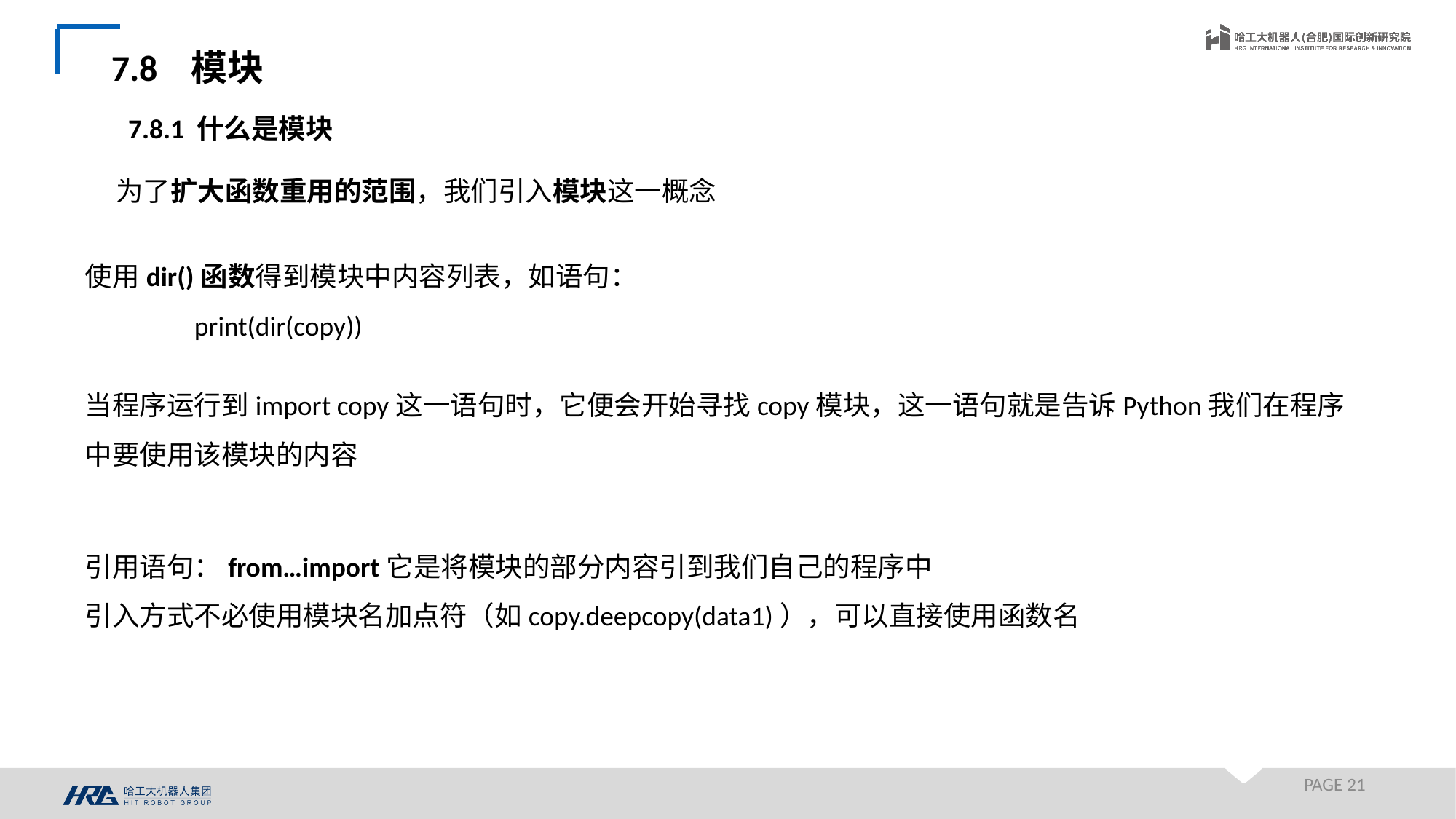

7.8   模块
7.8.1 什么是模块
为了扩大函数重用的范围，我们引入模块这一概念
使用dir()函数得到模块中内容列表，如语句：
	print(dir(copy))
当程序运行到import copy这一语句时，它便会开始寻找copy模块，这一语句就是告诉Python我们在程序中要使用该模块的内容
引用语句：from…import它是将模块的部分内容引到我们自己的程序中
引入方式不必使用模块名加点符（如copy.deepcopy(data1)），可以直接使用函数名